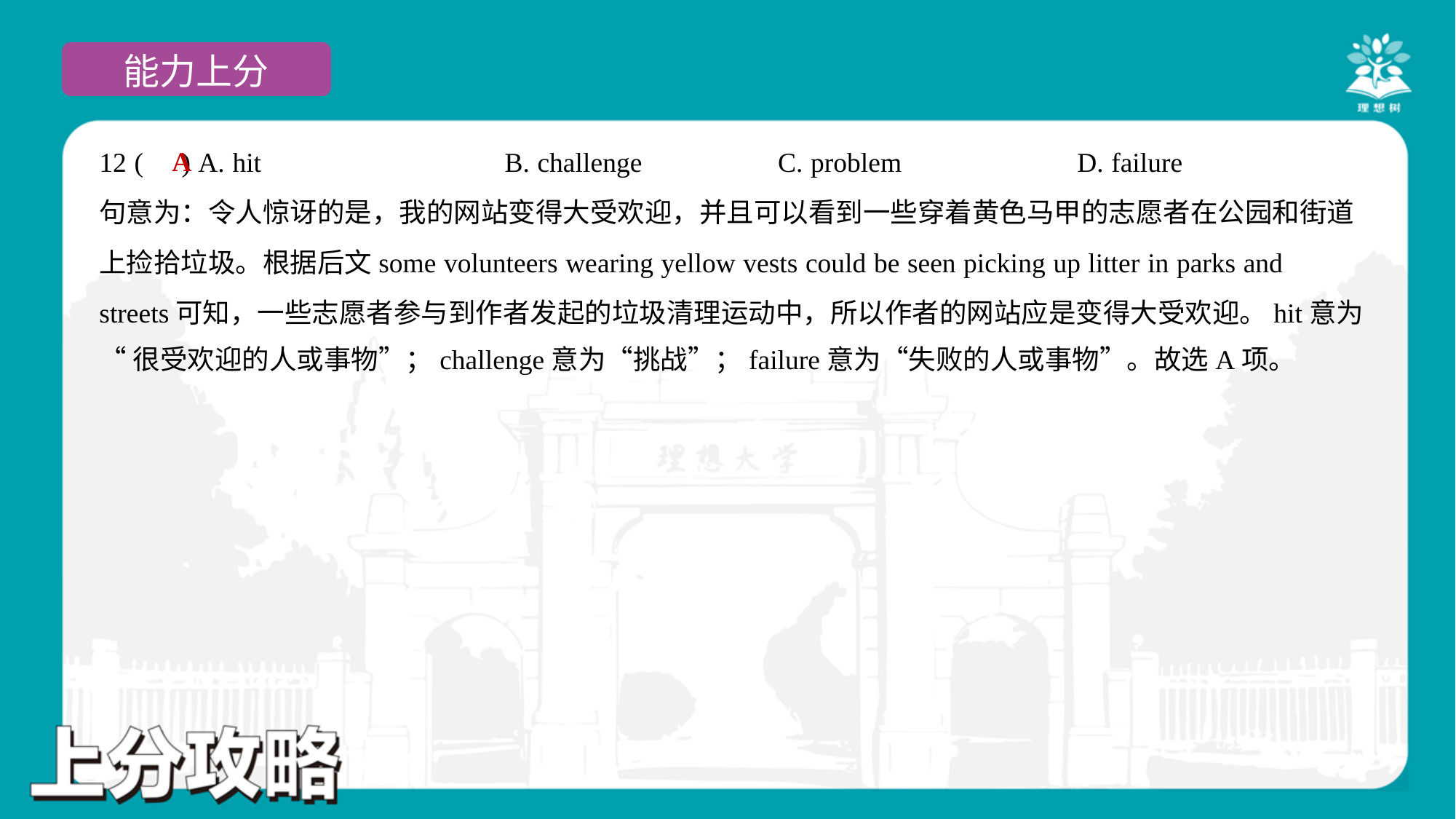

A
12 (     ) A. hit	B. challenge	C. problem	D. failure
句意为：令人惊讶的是，我的网站变得大受欢迎，并且可以看到一些穿着黄色马甲的志愿者在公园和街道
上捡拾垃圾。根据后文some volunteers wearing yellow vests could be seen picking up litter in parks and
streets可知，一些志愿者参与到作者发起的垃圾清理运动中，所以作者的网站应是变得大受欢迎。hit意为
“很受欢迎的人或事物”；challenge意为“挑战”；failure意为“失败的人或事物”。故选A项。